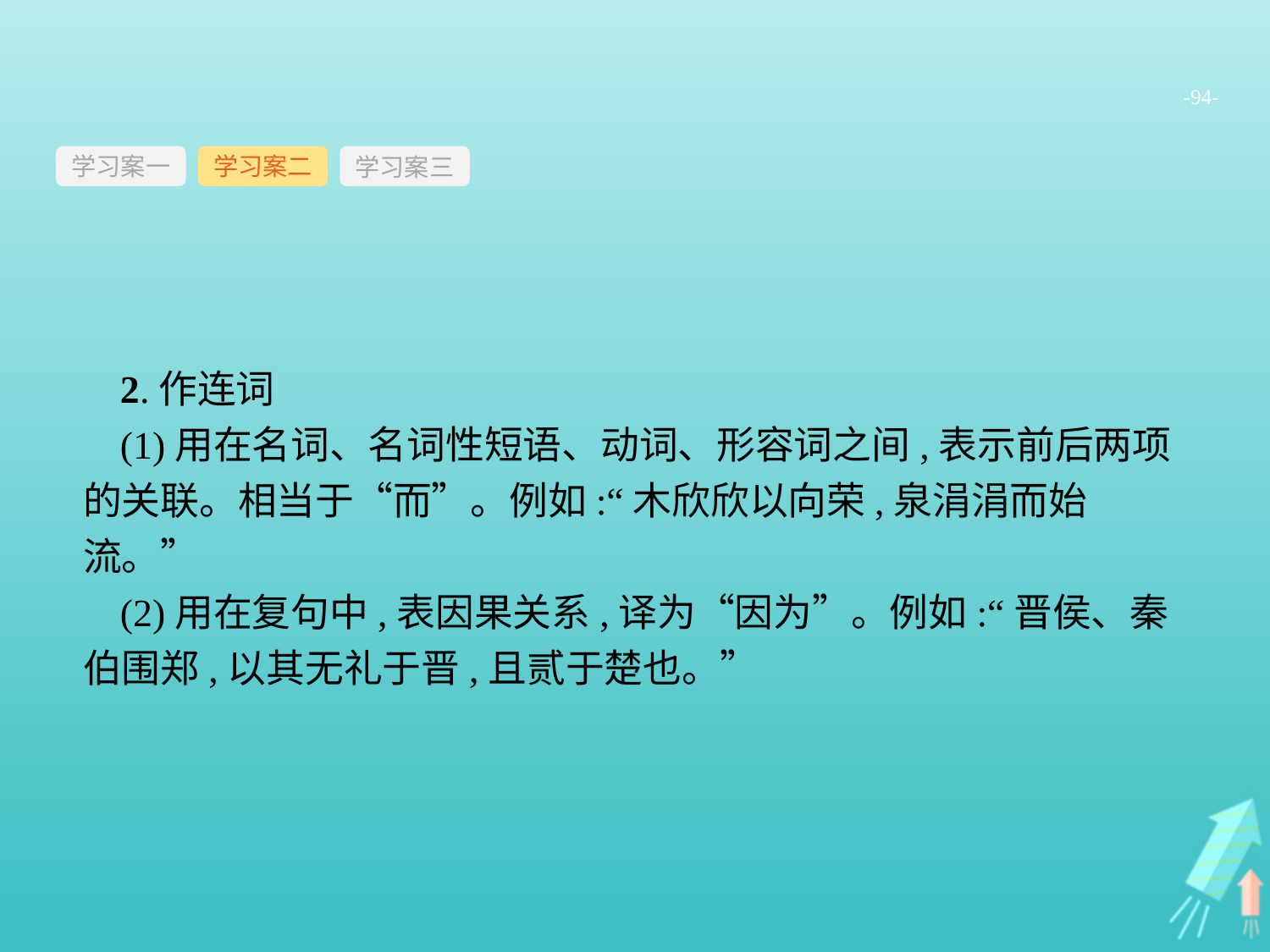

-94-
学习案一
学习案三
学习案二
2.作连词
(1)用在名词、名词性短语、动词、形容词之间,表示前后两项的关联。相当于“而”。例如:“木欣欣以向荣,泉涓涓而始流。”
(2)用在复句中,表因果关系,译为“因为”。例如:“晋侯、秦伯围郑,以其无礼于晋,且贰于楚也。”